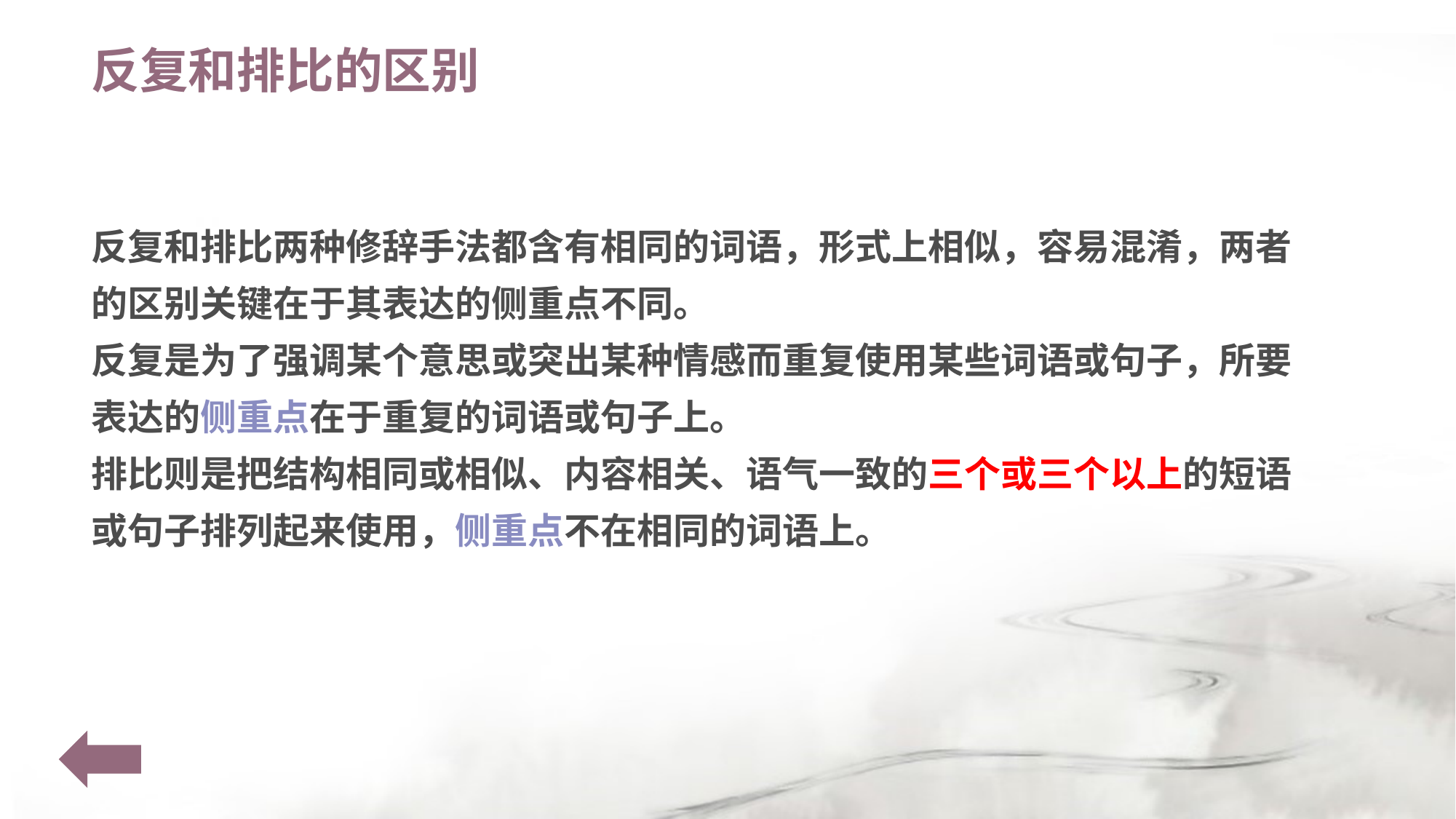

# 反复和排比的区别
反复和排比两种修辞手法都含有相同的词语，形式上相似，容易混淆，两者的区别关键在于其表达的侧重点不同。
反复是为了强调某个意思或突出某种情感而重复使用某些词语或句子，所要表达的侧重点在于重复的词语或句子上。
排比则是把结构相同或相似、内容相关、语气一致的三个或三个以上的短语或句子排列起来使用，侧重点不在相同的词语上。